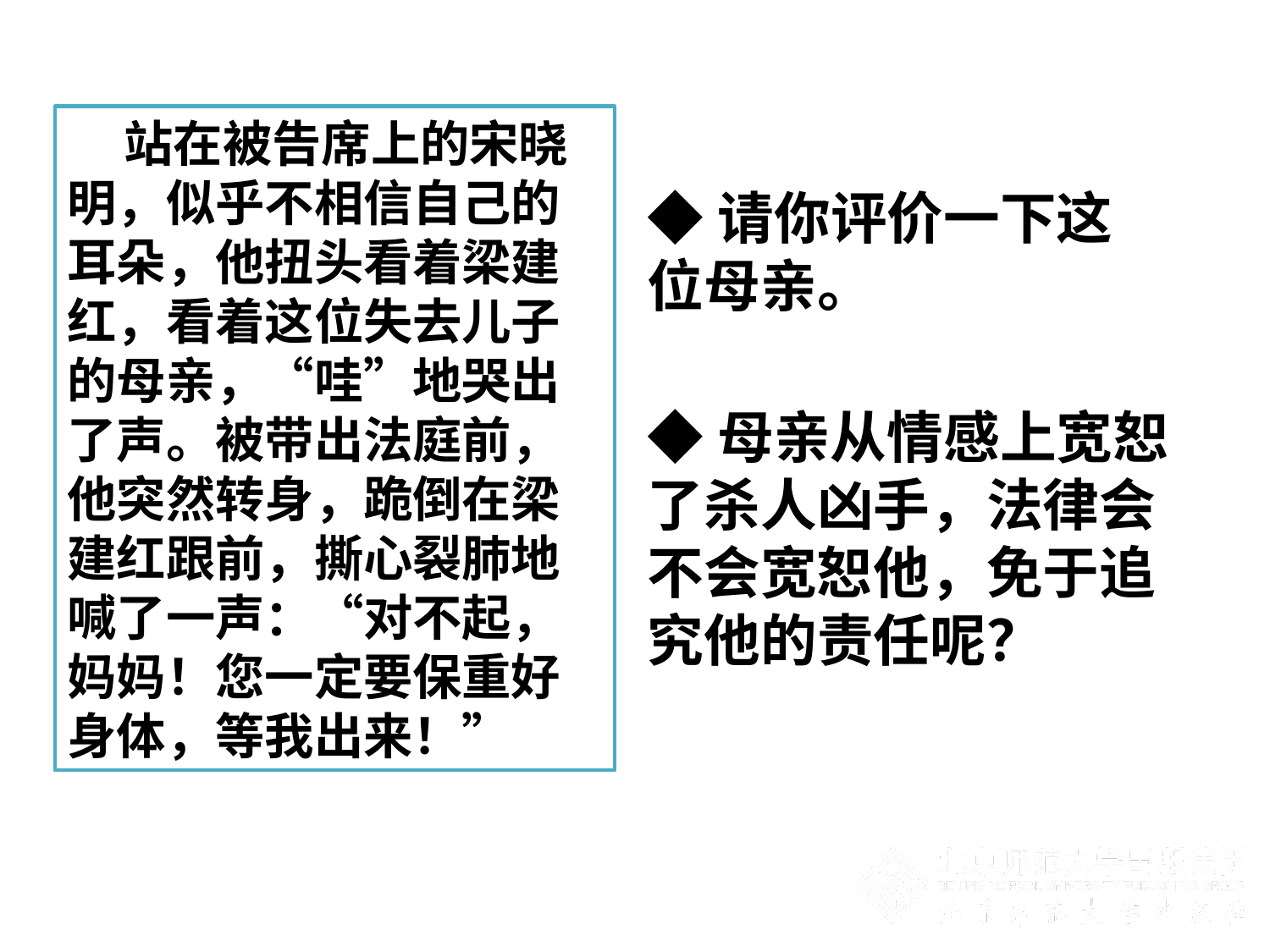

站在被告席上的宋晓明，似乎不相信自己的耳朵，他扭头看着梁建红，看着这位失去儿子的母亲，“哇”地哭出了声。被带出法庭前，他突然转身，跪倒在梁建红跟前，撕心裂肺地喊了一声：“对不起，妈妈！您一定要保重好身体，等我出来！”
◆请你评价一下这位母亲。
◆母亲从情感上宽恕
了杀人凶手，法律会
不会宽恕他，免于追
究他的责任呢？